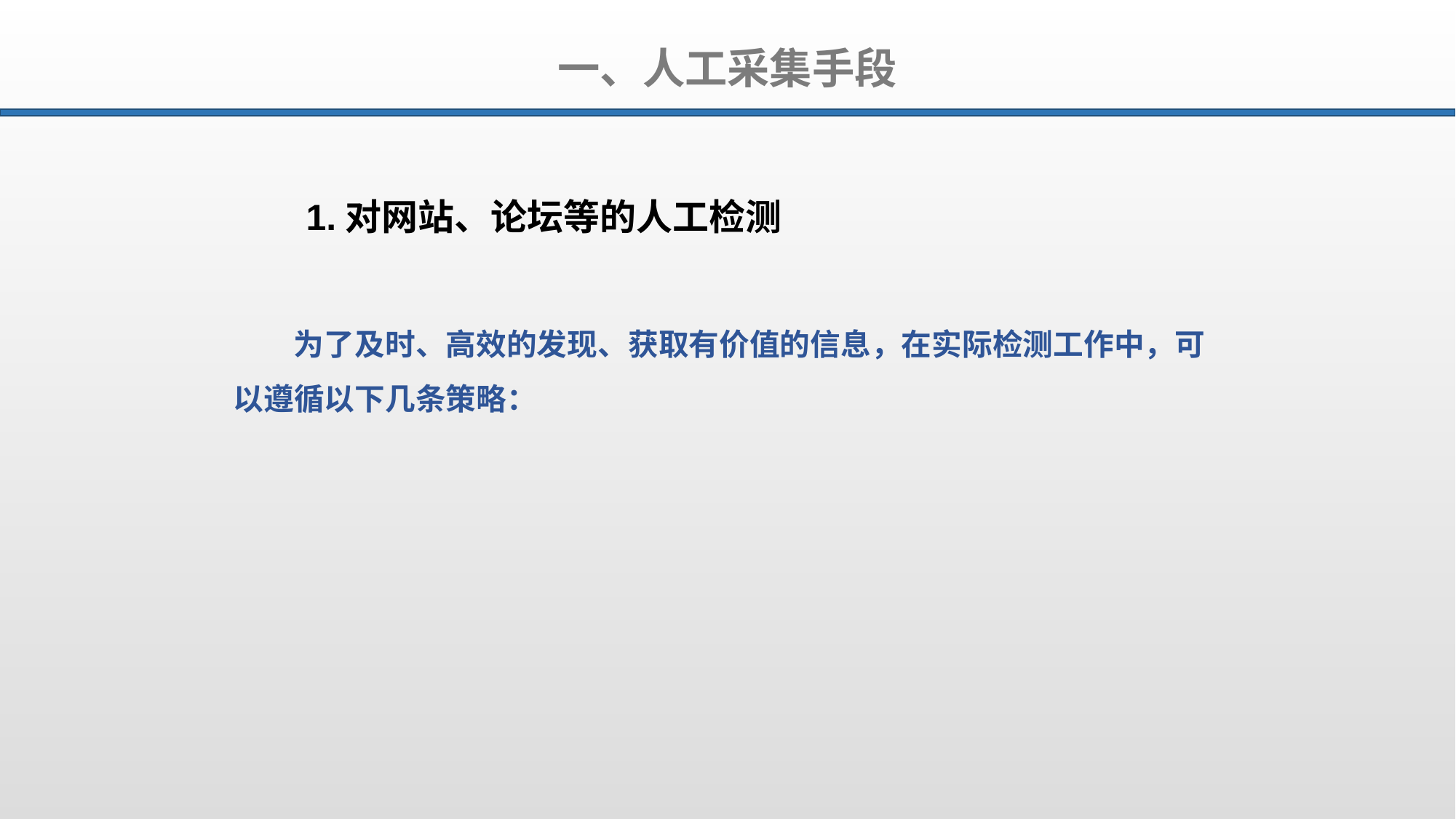

一、人工采集手段

1.对网站、论坛等的人工检测
为了及时、高效的发现、获取有价值的信息，在实际检测工作中，可以遵循以下几条策略：